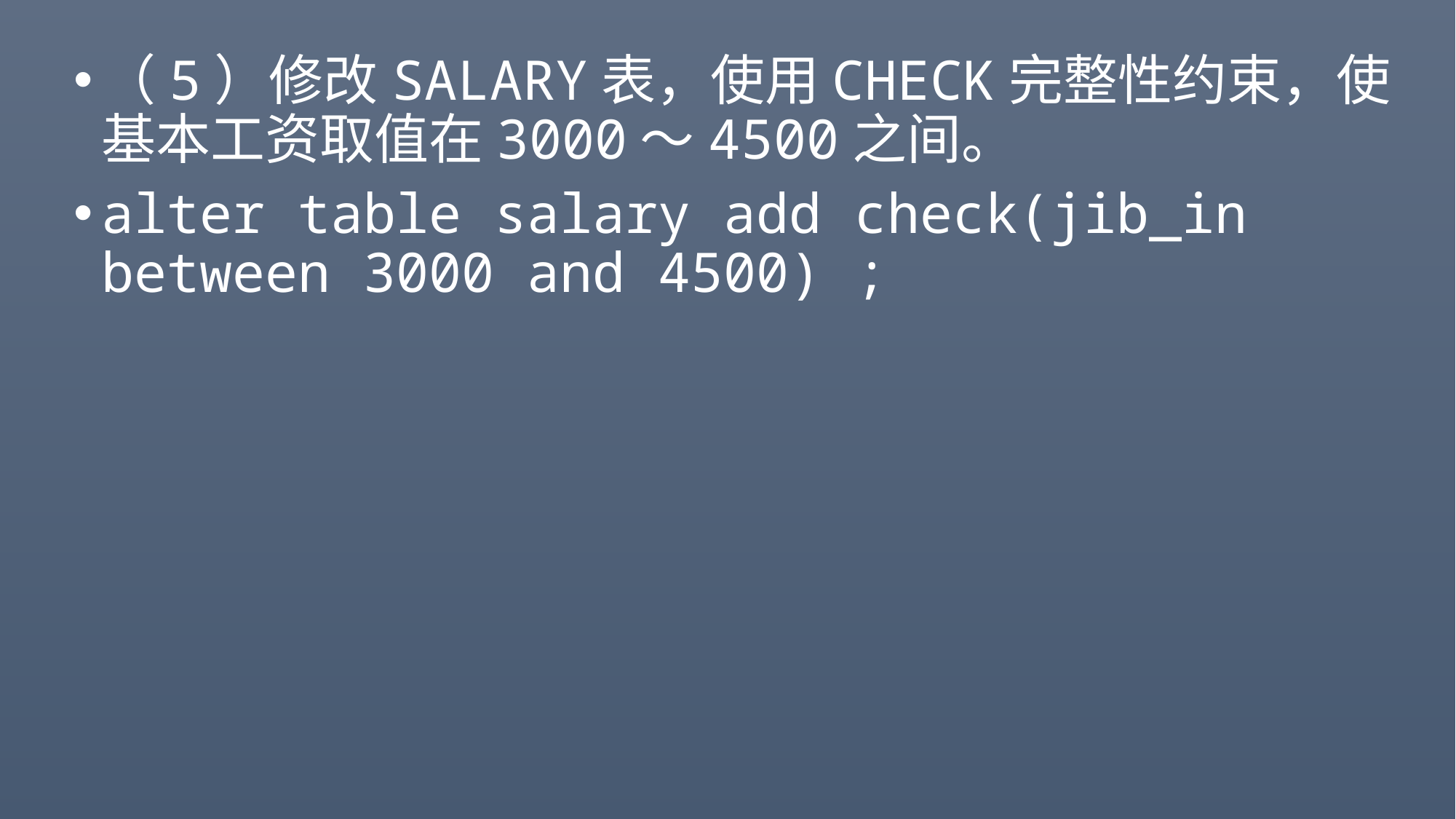

#
（5）修改SALARY表，使用CHECK完整性约束，使基本工资取值在3000～4500之间。
alter table salary add check(jib_in between 3000 and 4500) ;